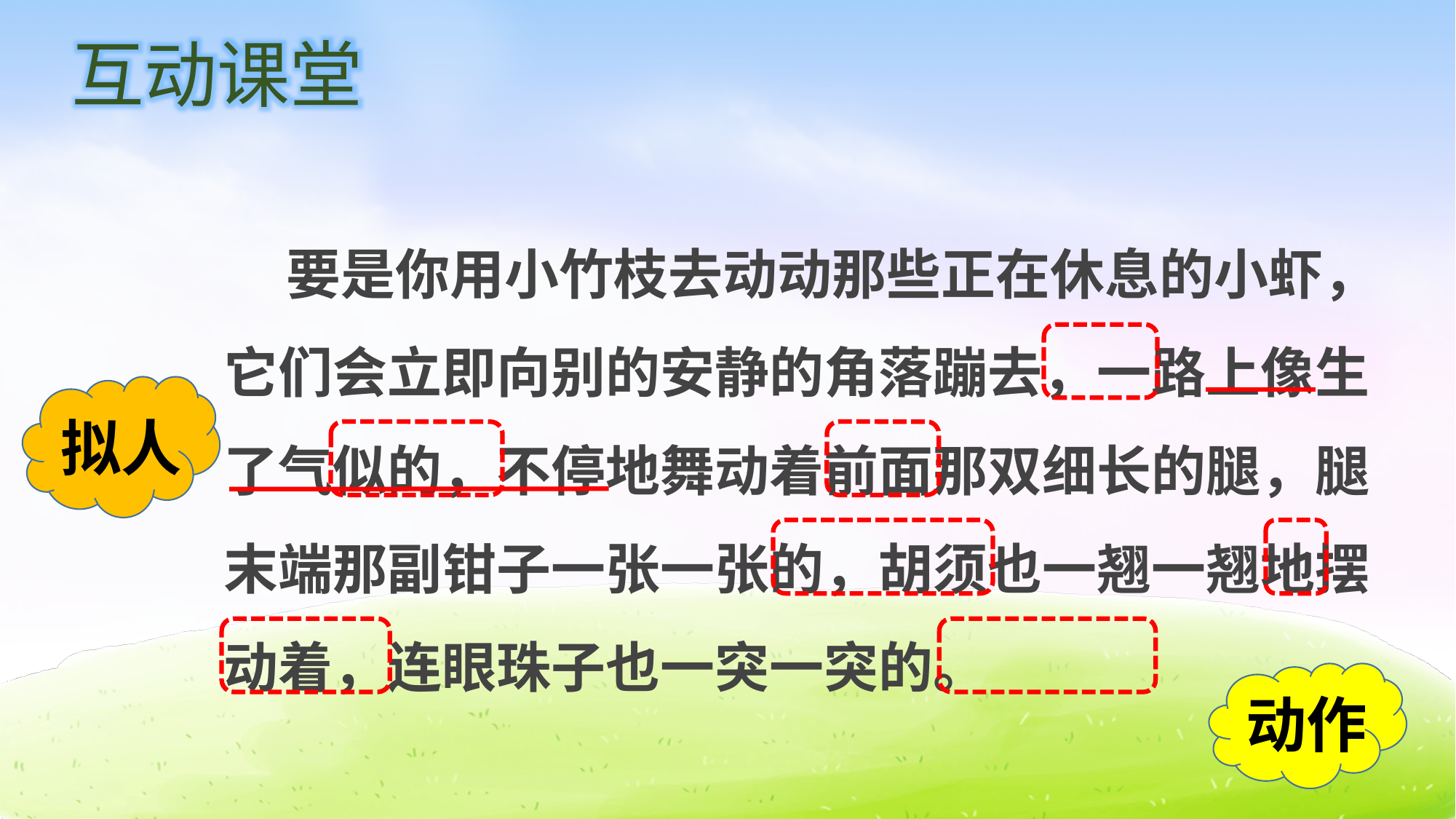

互动课堂
    要是你用小竹枝去动动那些正在休息的小虾，它们会立即向别的安静的角落蹦去，一路上像生了气似的，不停地舞动着前面那双细长的腿，腿末端那副钳子一张一张的，胡须也一翘一翘地摆动着，连眼珠子也一突一突的。

拟人

动作